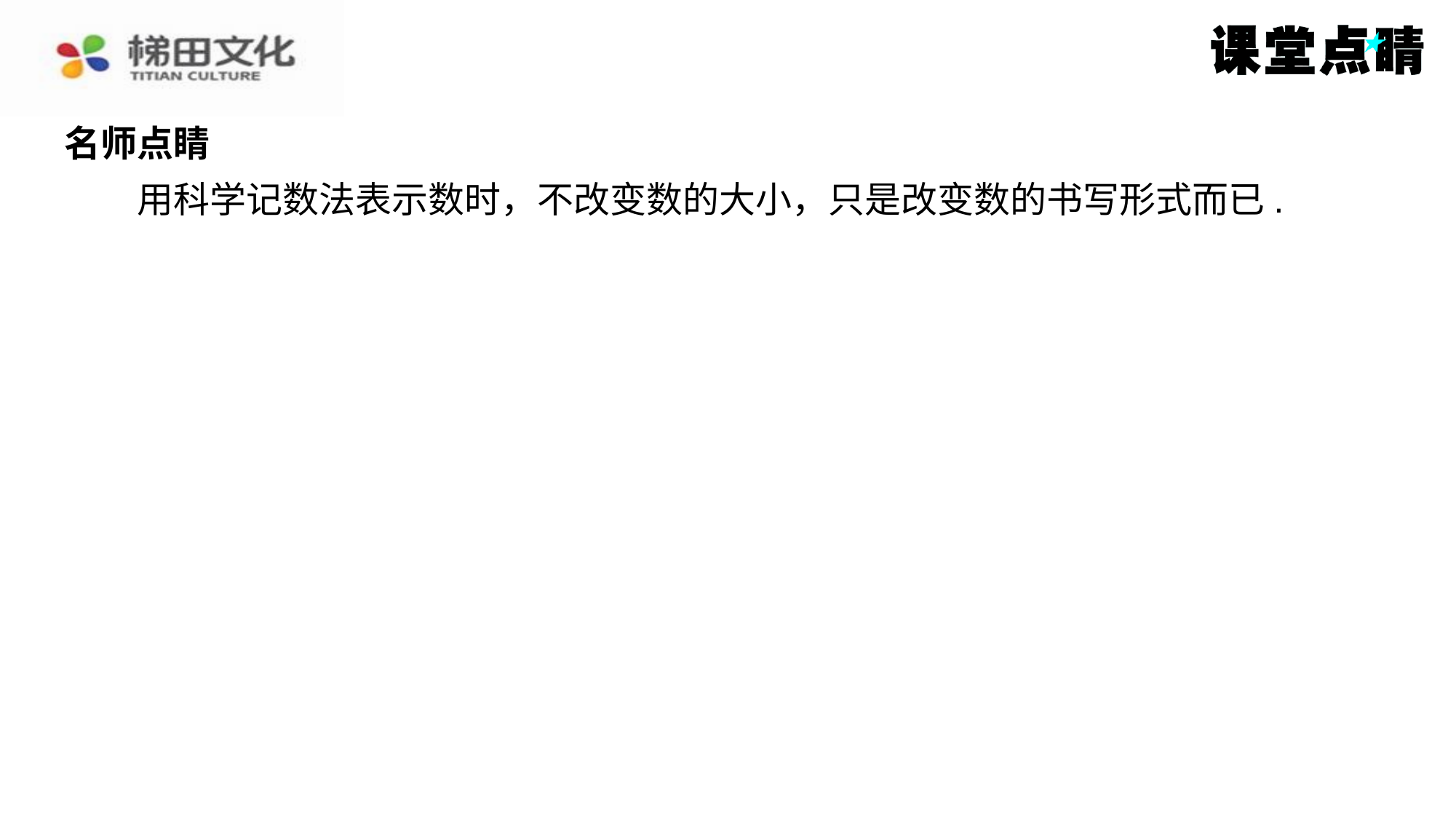

名师点睛
　　用科学记数法表示数时，不改变数的大小，只是改变数的书写形式而已.